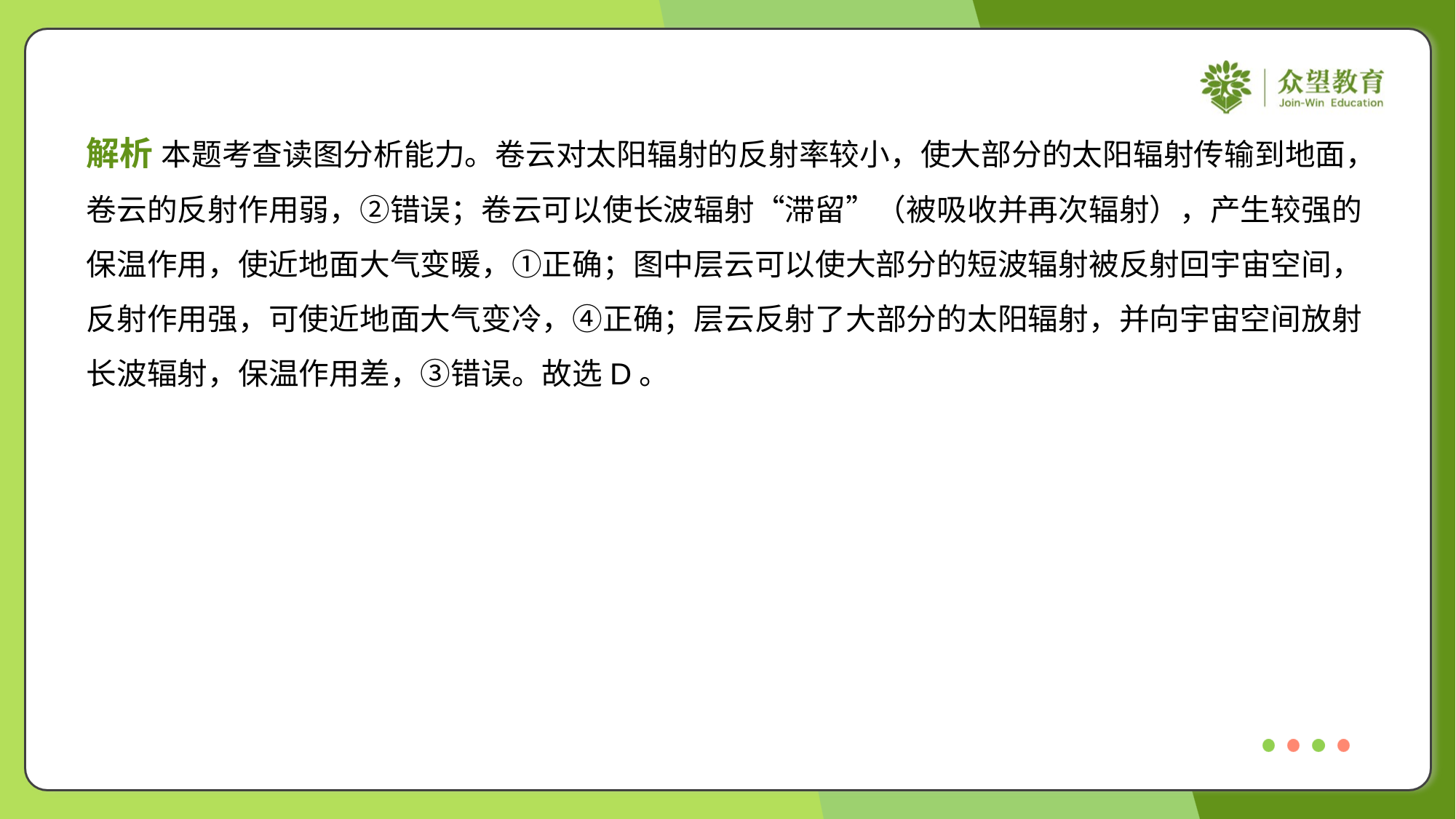

解析 本题考查读图分析能力。卷云对太阳辐射的反射率较小，使大部分的太阳辐射传输到地面，
卷云的反射作用弱，②错误；卷云可以使长波辐射“滞留”（被吸收并再次辐射），产生较强的
保温作用，使近地面大气变暖，①正确；图中层云可以使大部分的短波辐射被反射回宇宙空间，
反射作用强，可使近地面大气变冷，④正确；层云反射了大部分的太阳辐射，并向宇宙空间放射
长波辐射，保温作用差，③错误。故选D。